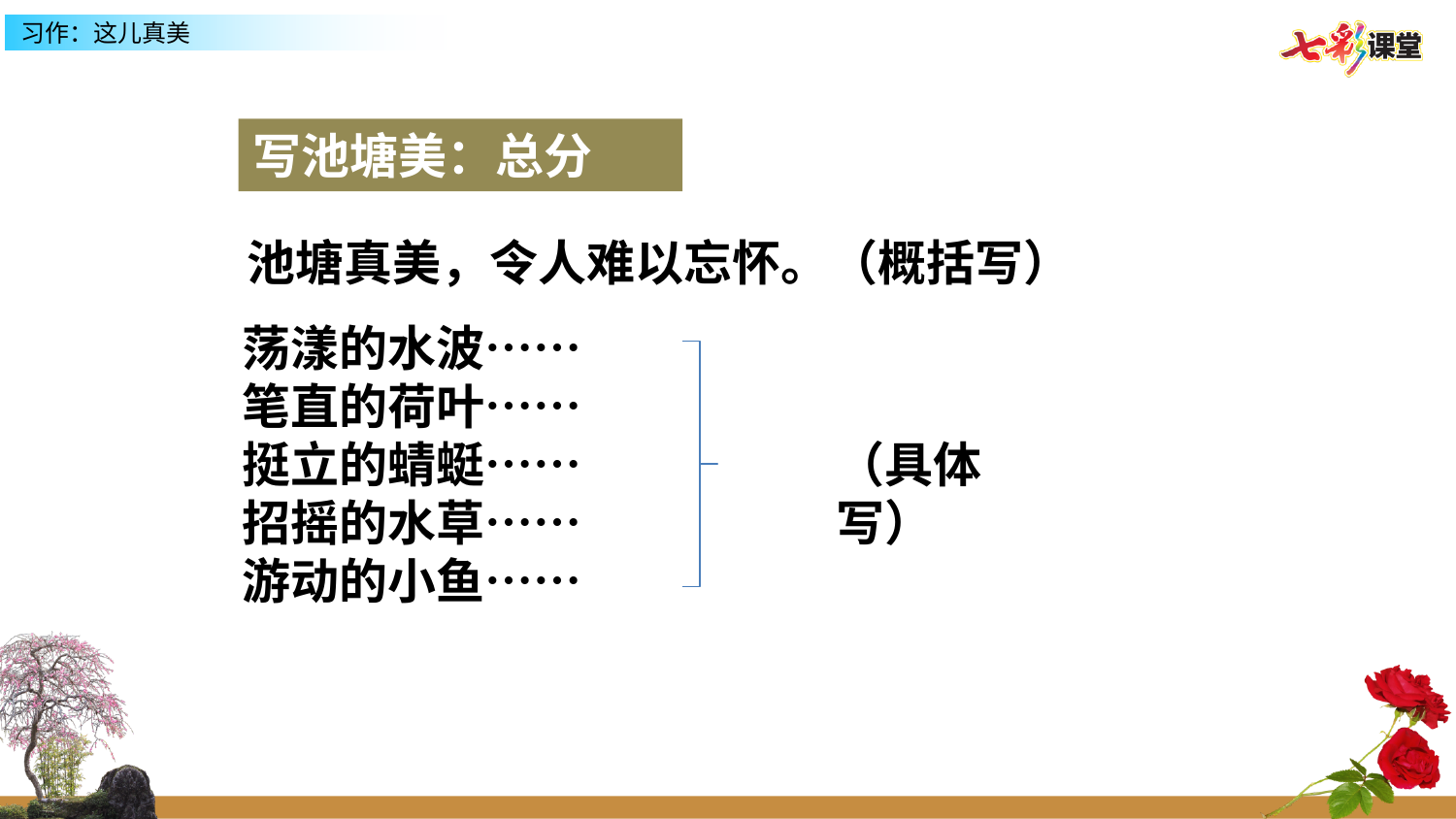

写池塘美：总分
池塘真美，令人难以忘怀。（概括写）
荡漾的水波……
笔直的荷叶……
挺立的蜻蜓……
招摇的水草……
游动的小鱼……

（具体写）